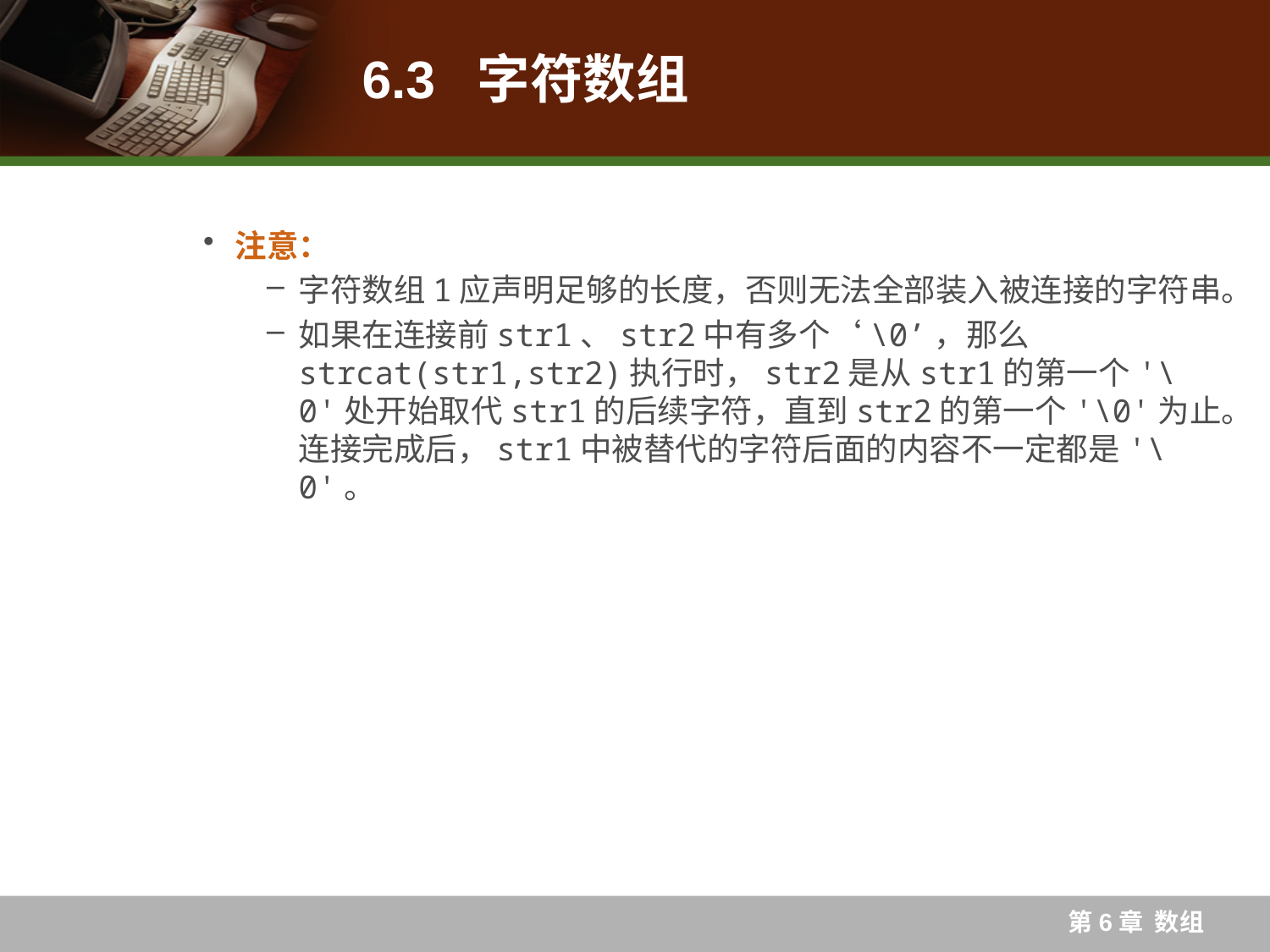

# 6.3  字符数组

注意：
字符数组1应声明足够的长度，否则无法全部装入被连接的字符串。
如果在连接前str1、str2中有多个‘\0’，那么strcat(str1,str2)执行时，str2是从str1的第一个'\0'处开始取代str1的后续字符，直到str2的第一个'\0'为止。连接完成后，str1中被替代的字符后面的内容不一定都是'\0'。

第6章  数组